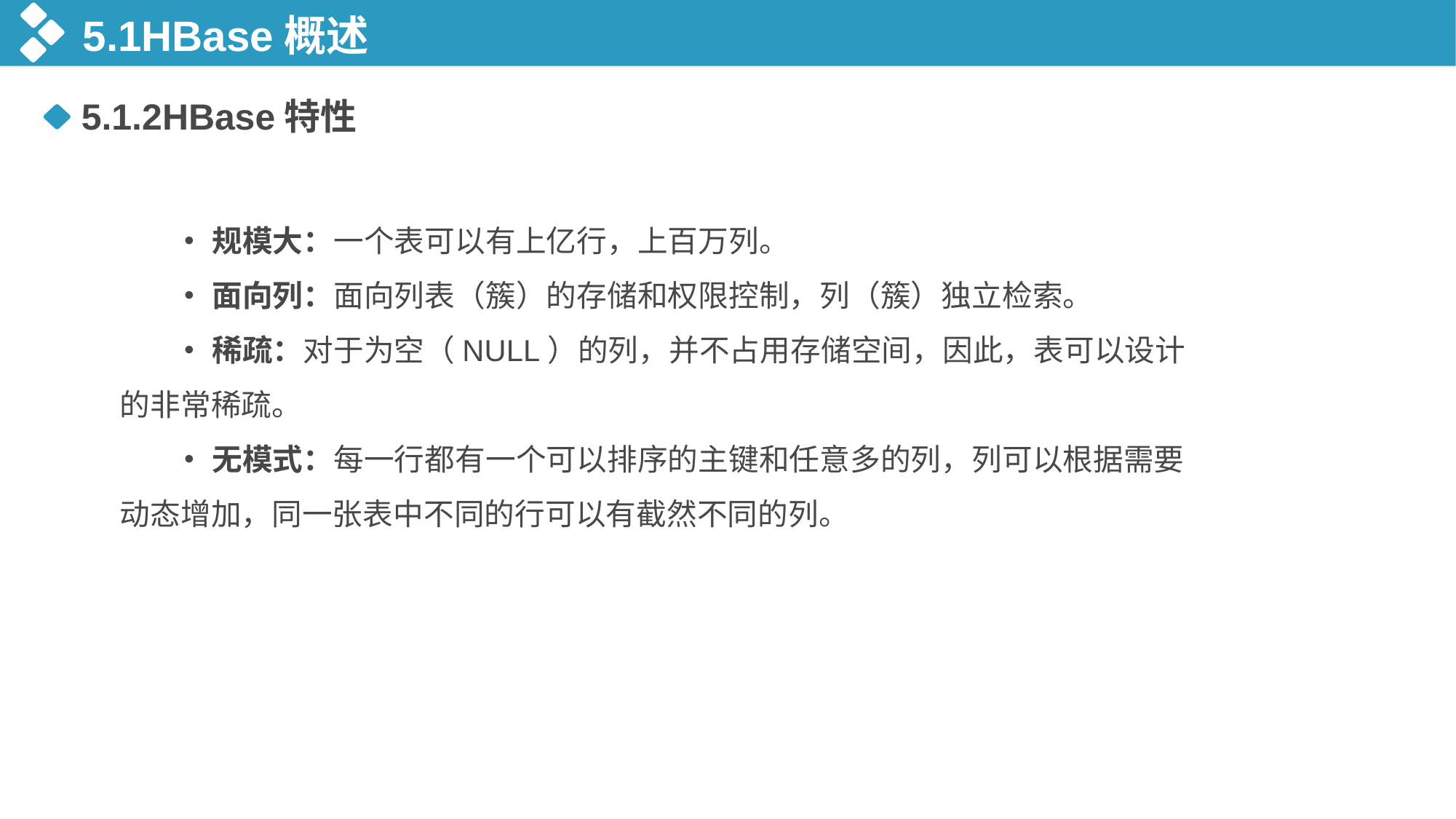

5.1HBase概述
5.1.2HBase特性

•规模大：一个表可以有上亿行，上百万列。
•面向列：面向列表（簇）的存储和权限控制，列（簇）独立检索。
•稀疏：对于为空（NULL）的列，并不占用存储空间，因此，表可以设计的非常稀疏。
•无模式：每一行都有一个可以排序的主键和任意多的列，列可以根据需要动态增加，同一张表中不同的行可以有截然不同的列。